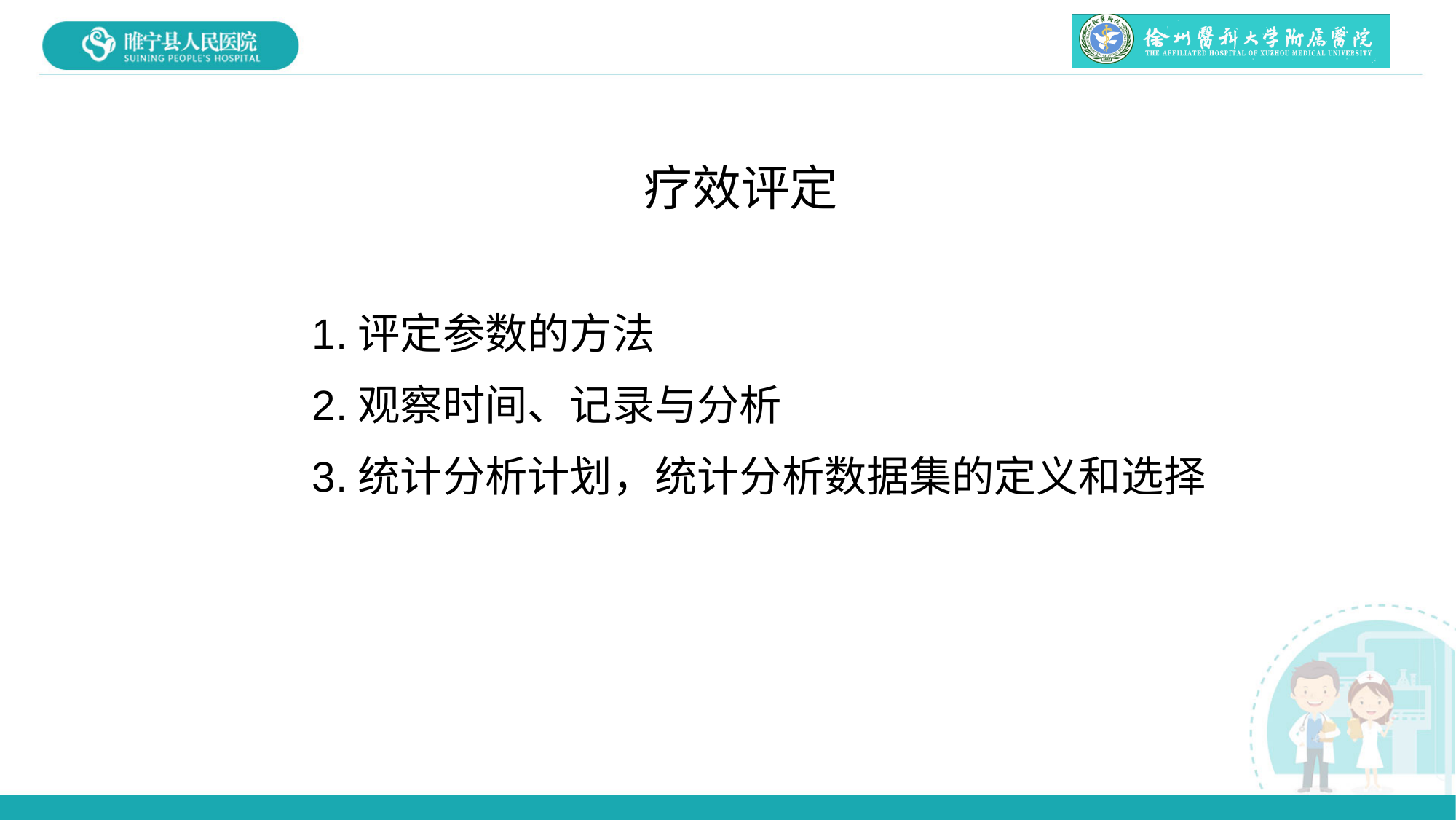

疗效评定
1.评定参数的方法
2.观察时间、记录与分析
3.统计分析计划，统计分析数据集的定义和选择